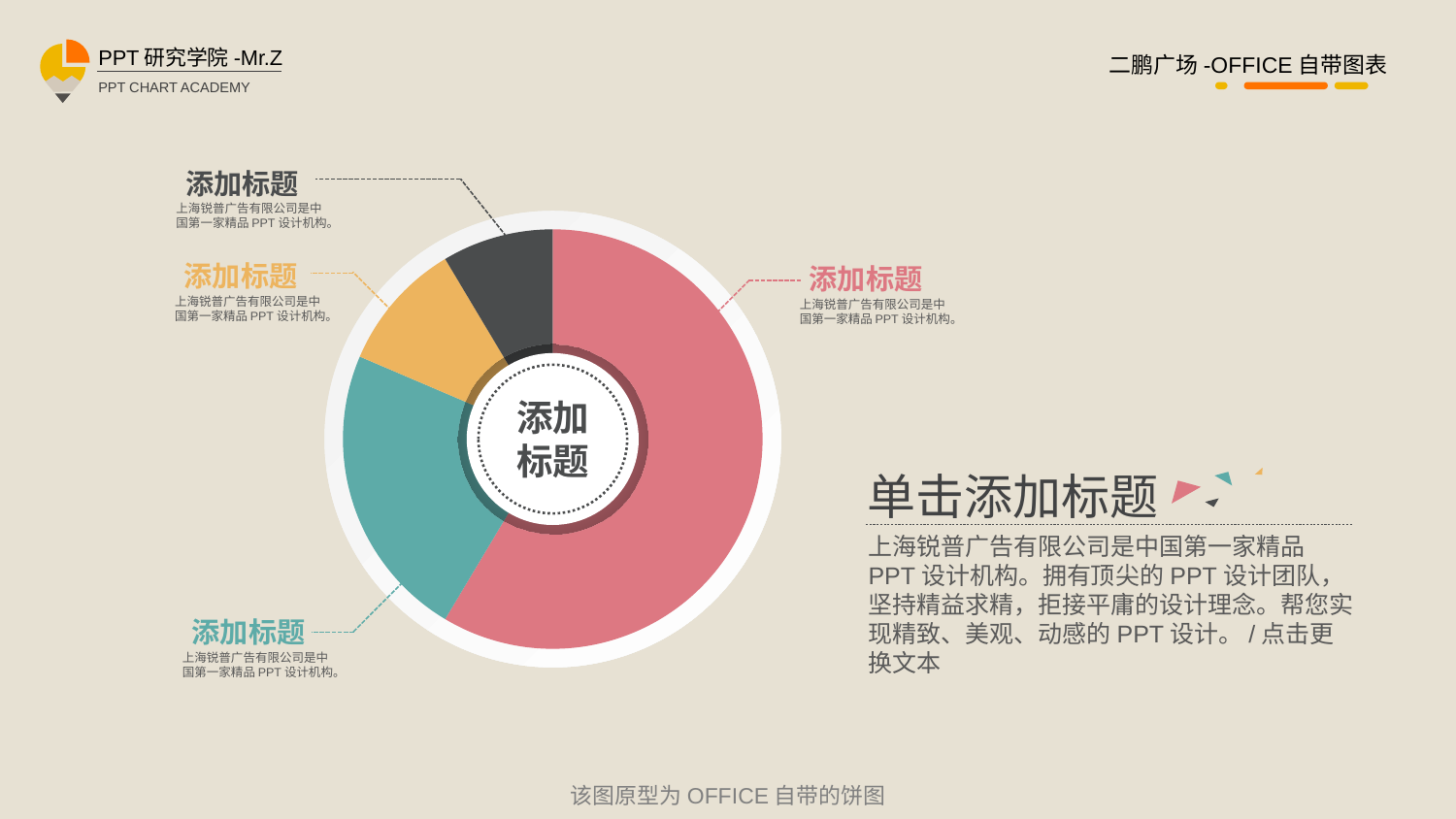

添加标题
上海锐普广告有限公司是中国第一家精品PPT设计机构。

### Chart

| Category | 销售额 |
|---|---|
| 标题一 | 8.2 |
| 标题二 | 3.2 |
| 标题三 | 1.4 |
| 标题四 | 1.2 |
添加标题
添加标题
上海锐普广告有限公司是中国第一家精品PPT设计机构。
上海锐普广告有限公司是中国第一家精品PPT设计机构。

添加
标题
单击添加标题
上海锐普广告有限公司是中国第一家精品PPT设计机构。拥有顶尖的PPT设计团队，坚持精益求精，拒接平庸的设计理念。帮您实现精致、美观、动感的PPT设计。/点击更换文本

添加标题
上海锐普广告有限公司是中国第一家精品PPT设计机构。
该图原型为OFFICE自带的饼图